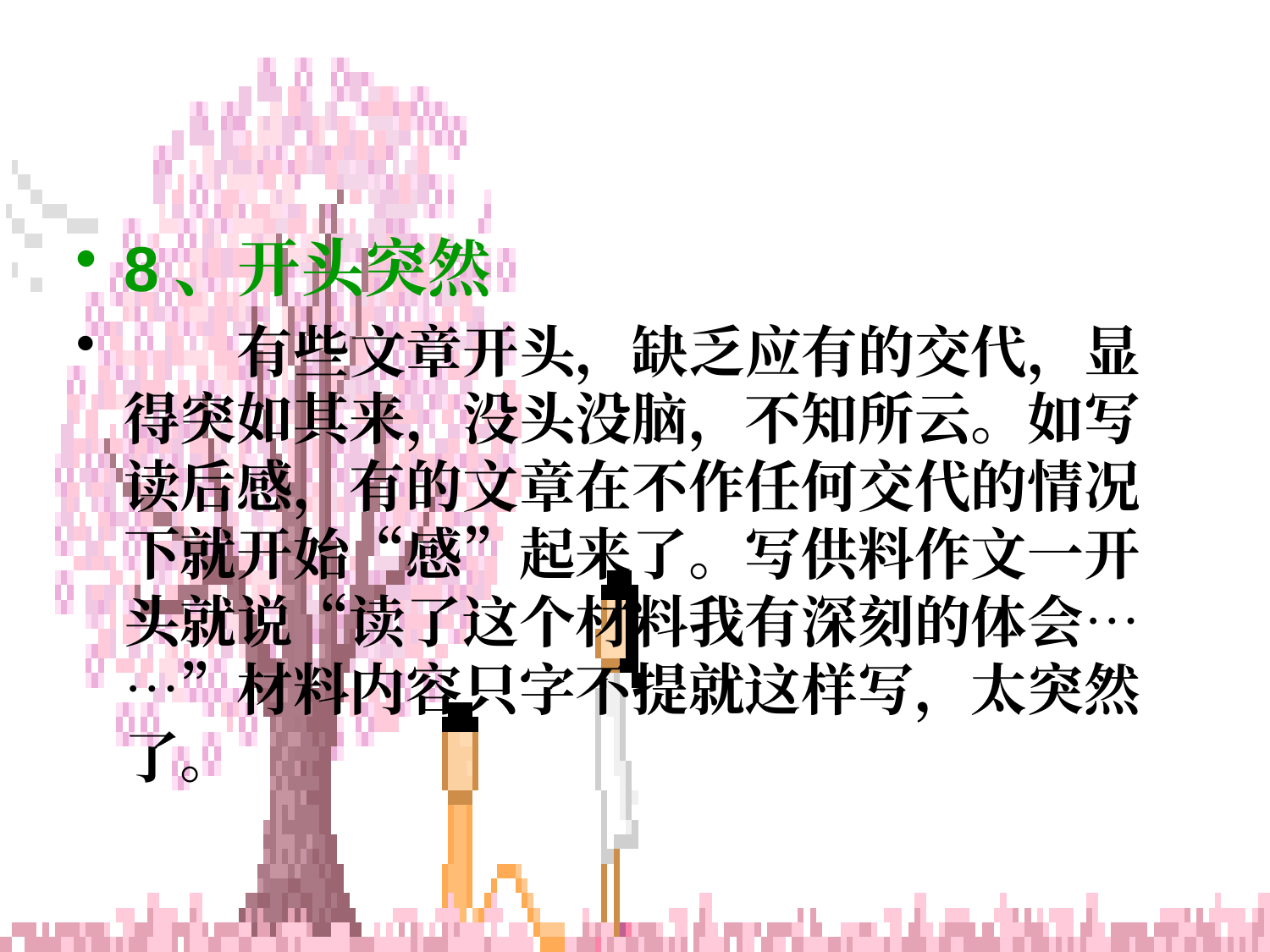

8、开头突然
　　有些文章开头，缺乏应有的交代，显得突如其来，没头没脑，不知所云。如写读后感，有的文章在不作任何交代的情况下就开始“感”起来了。写供料作文一开头就说“读了这个材料我有深刻的体会……”材料内容只字不提就这样写，太突然了。